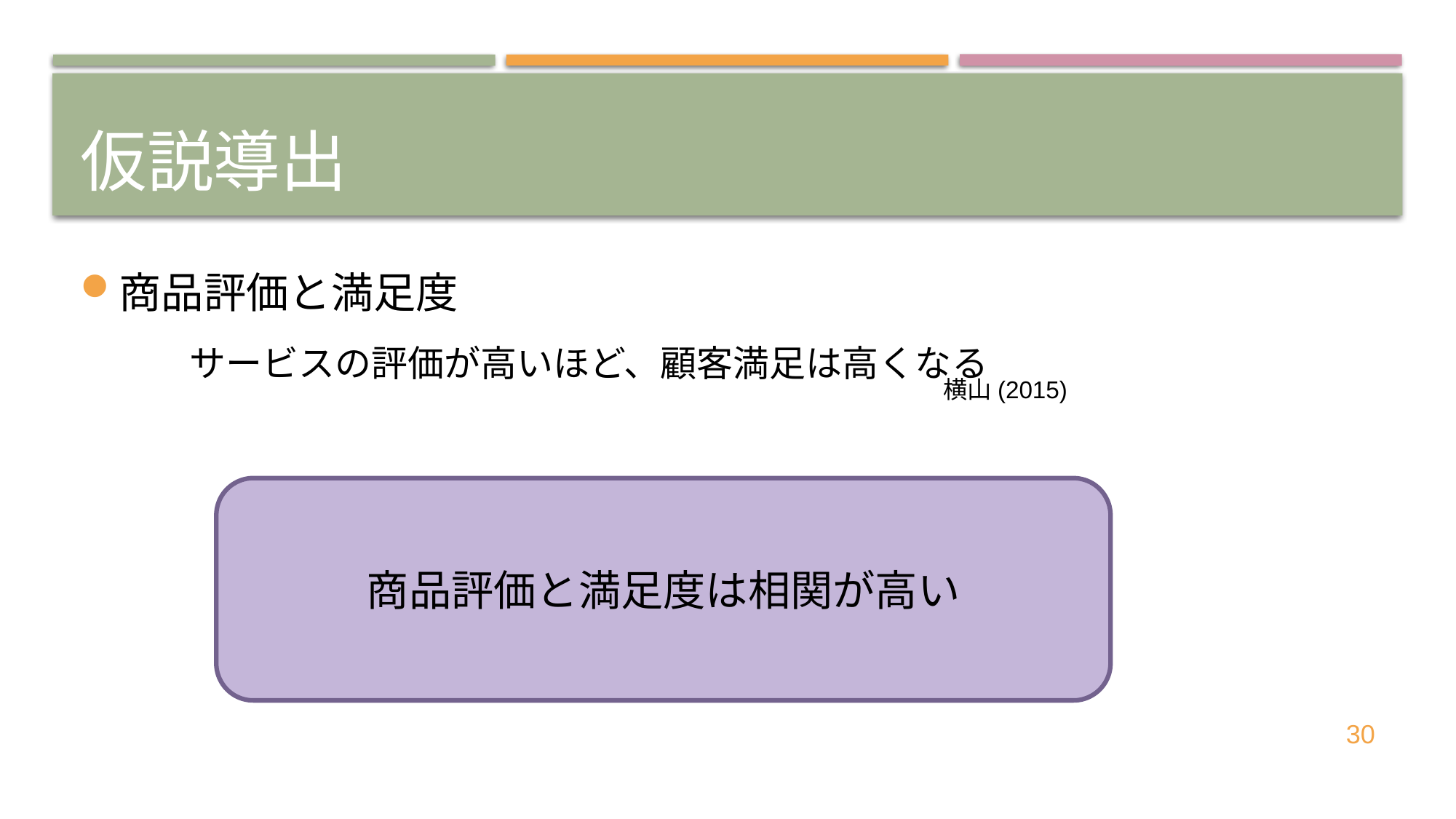

# 仮説導出
商品評価と満足度
	サービスの評価が高いほど、顧客満足は高くなる
横山(2015)
商品評価と満足度は相関が高い
30